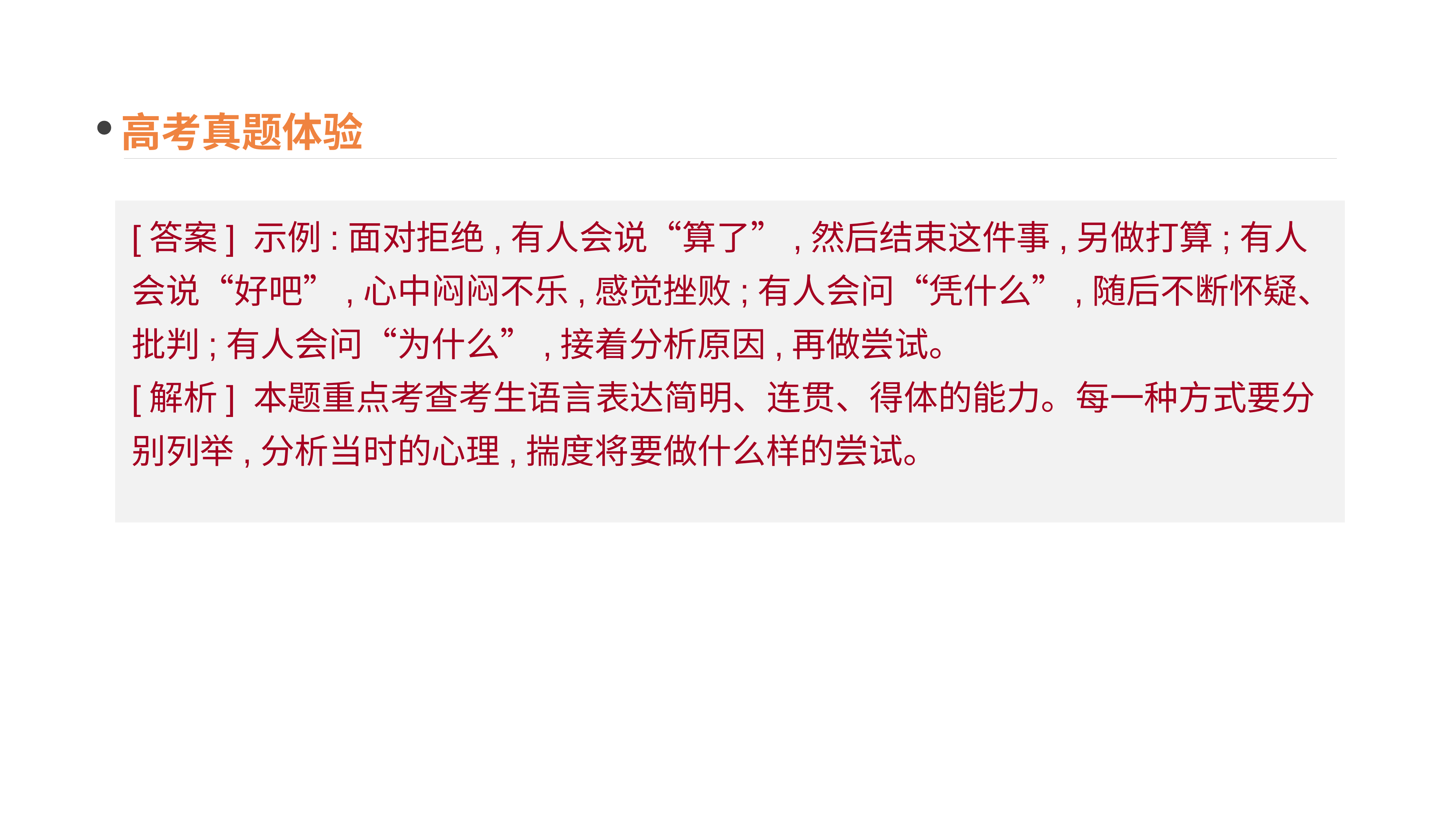

高考真题体验

[答案] 示例:面对拒绝,有人会说“算了”,然后结束这件事,另做打算;有人会说“好吧”,心中闷闷不乐,感觉挫败;有人会问“凭什么”,随后不断怀疑、批判;有人会问“为什么”,接着分析原因,再做尝试。
[解析] 本题重点考查考生语言表达简明、连贯、得体的能力。每一种方式要分别列举,分析当时的心理,揣度将要做什么样的尝试。